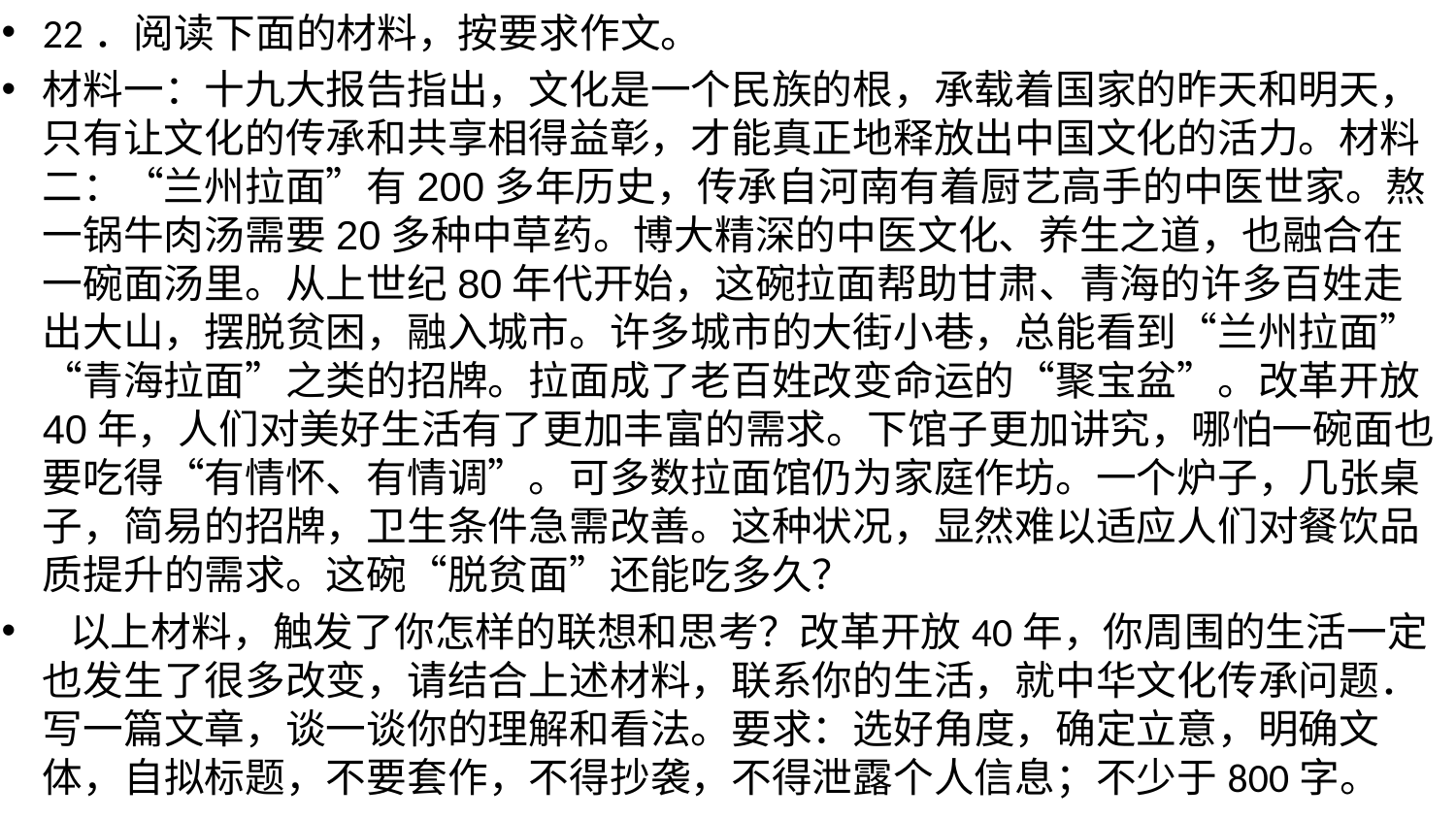

22．阅读下面的材料，按要求作文。
材料一：十九大报告指出，文化是一个民族的根，承载着国家的昨天和明天，只有让文化的传承和共享相得益彰，才能真正地释放出中国文化的活力。材料二：“兰州拉面”有200多年历史，传承自河南有着厨艺高手的中医世家。熬一锅牛肉汤需要20多种中草药。博大精深的中医文化、养生之道，也融合在一碗面汤里。从上世纪80年代开始，这碗拉面帮助甘肃、青海的许多百姓走出大山，摆脱贫困，融入城市。许多城市的大街小巷，总能看到“兰州拉面”“青海拉面”之类的招牌。拉面成了老百姓改变命运的“聚宝盆”。改革开放40年，人们对美好生活有了更加丰富的需求。下馆子更加讲究，哪怕一碗面也要吃得“有情怀、有情调”。可多数拉面馆仍为家庭作坊。一个炉子，几张桌子，简易的招牌，卫生条件急需改善。这种状况，显然难以适应人们对餐饮品质提升的需求。这碗“脱贫面”还能吃多久？
  以上材料，触发了你怎样的联想和思考？改革开放40年，你周围的生活一定也发生了很多改变，请结合上述材料，联系你的生活，就中华文化传承问题．写一篇文章，谈一谈你的理解和看法。要求：选好角度，确定立意，明确文体，自拟标题，不要套作，不得抄袭，不得泄露个人信息；不少于800字。
#